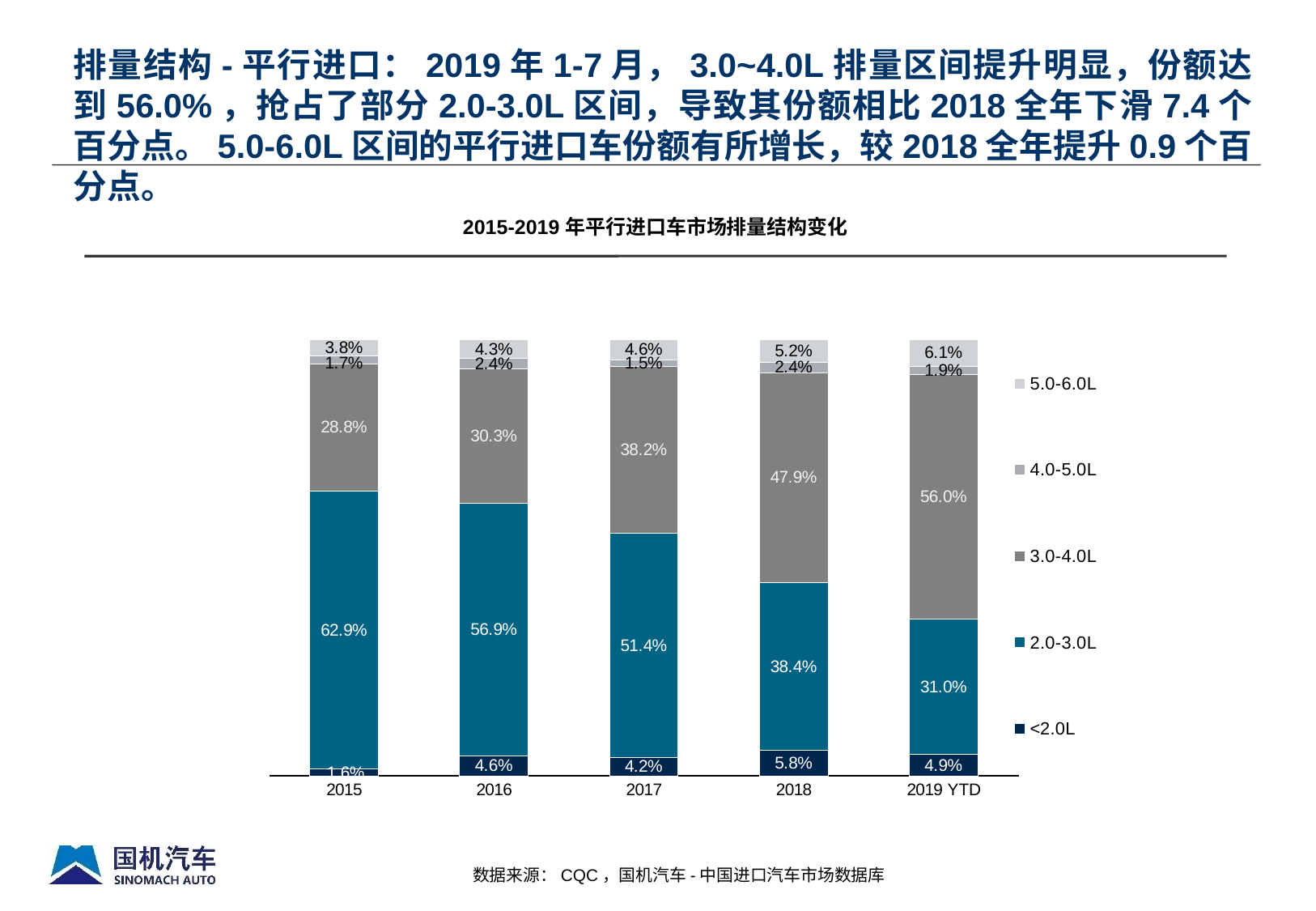

排量结构-平行进口：2019年1-7月，3.0~4.0L排量区间提升明显，份额达到56.0%，抢占了部分2.0-3.0L区间，导致其份额相比2018全年下滑7.4个百分点。5.0-6.0L区间的平行进口车份额有所增长，较2018全年提升0.9个百分点。
2015-2019年平行进口车市场排量结构变化

### Chart

| Category | <2.0L | 2.0-3.0L | 3.0-4.0L | 4.0-5.0L | 5.0-6.0L |
|---|---|---|---|---|---|
| 2015 | 0.015622128285241683 | 0.6286396933336834 | 0.288374861063705 | 0.01671611485983844 | 0.03806198090337035 |
| 2016 | 0.04589082860949886 | 0.5693519124942599 | 0.30304056851630196 | 0.02373585672666501 | 0.04297748368301001 |
| 2017 | 0.041982098002703284 | 0.5136527383790745 | 0.3822882766862162 | 0.015042086516651874 | 0.046182048113793124 |
| 2018 | 0.058 | 0.384 | 0.479 | 0.024 | 0.052 |
| 2019 YTD | 0.049 | 0.31 | 0.56 | 0.019 | 0.061 |
数据来源：CQC，国机汽车-中国进口汽车市场数据库